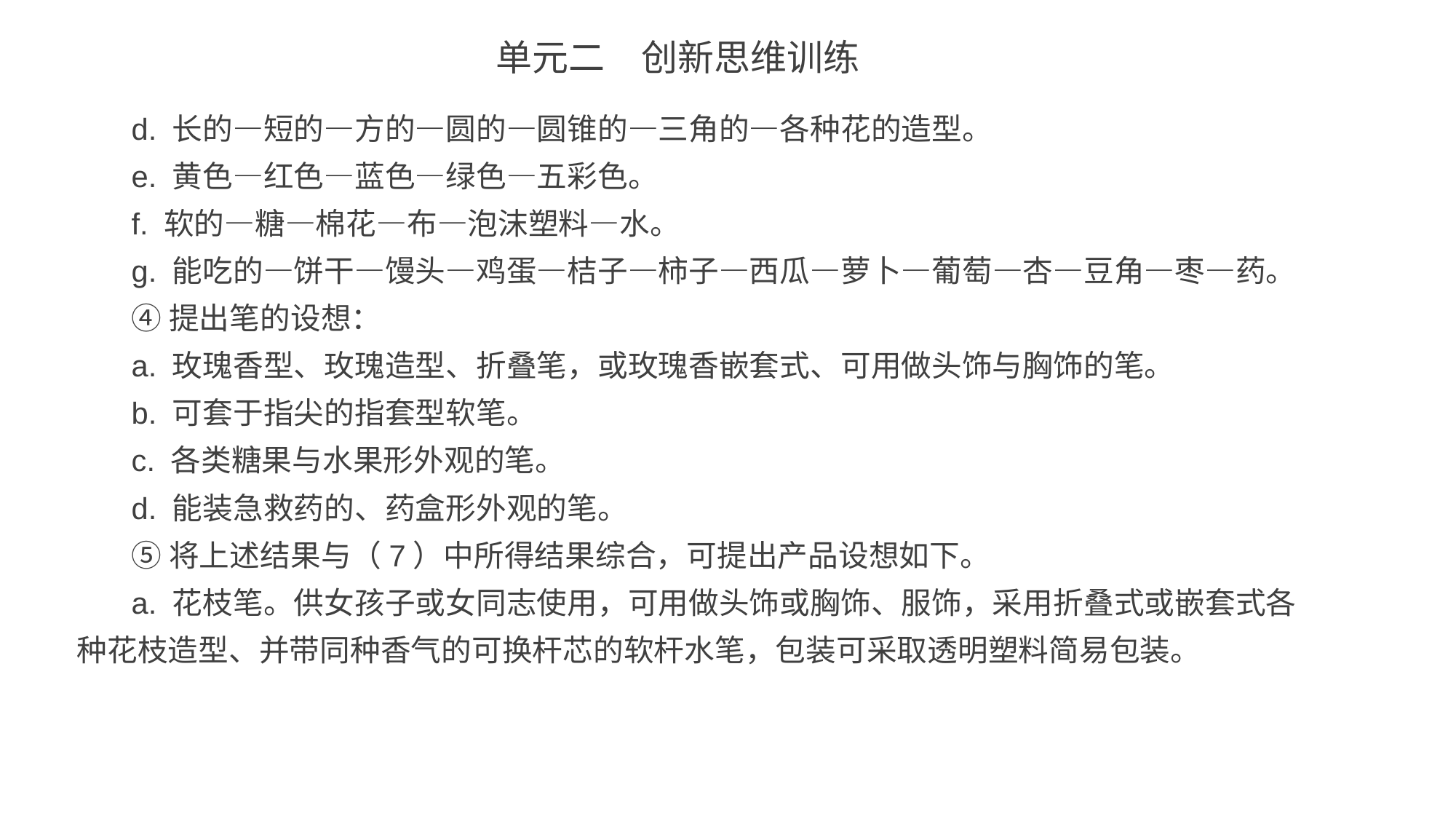

单元二　创新思维训练
d. 长的—短的—方的—圆的—圆锥的—三角的—各种花的造型。
e. 黄色—红色—蓝色—绿色—五彩色。
f. 软的—糖—棉花—布—泡沫塑料—水。
g. 能吃的—饼干—馒头—鸡蛋—桔子—柿子—西瓜—萝卜—葡萄—杏—豆角—枣—药。
④提出笔的设想：
a. 玫瑰香型、玫瑰造型、折叠笔，或玫瑰香嵌套式、可用做头饰与胸饰的笔。
b. 可套于指尖的指套型软笔。
c. 各类糖果与水果形外观的笔。
d. 能装急救药的、药盒形外观的笔。
⑤将上述结果与（7）中所得结果综合，可提出产品设想如下。
a. 花枝笔。供女孩子或女同志使用，可用做头饰或胸饰、服饰，采用折叠式或嵌套式各种花枝造型、并带同种香气的可换杆芯的软杆水笔，包装可采取透明塑料简易包装。